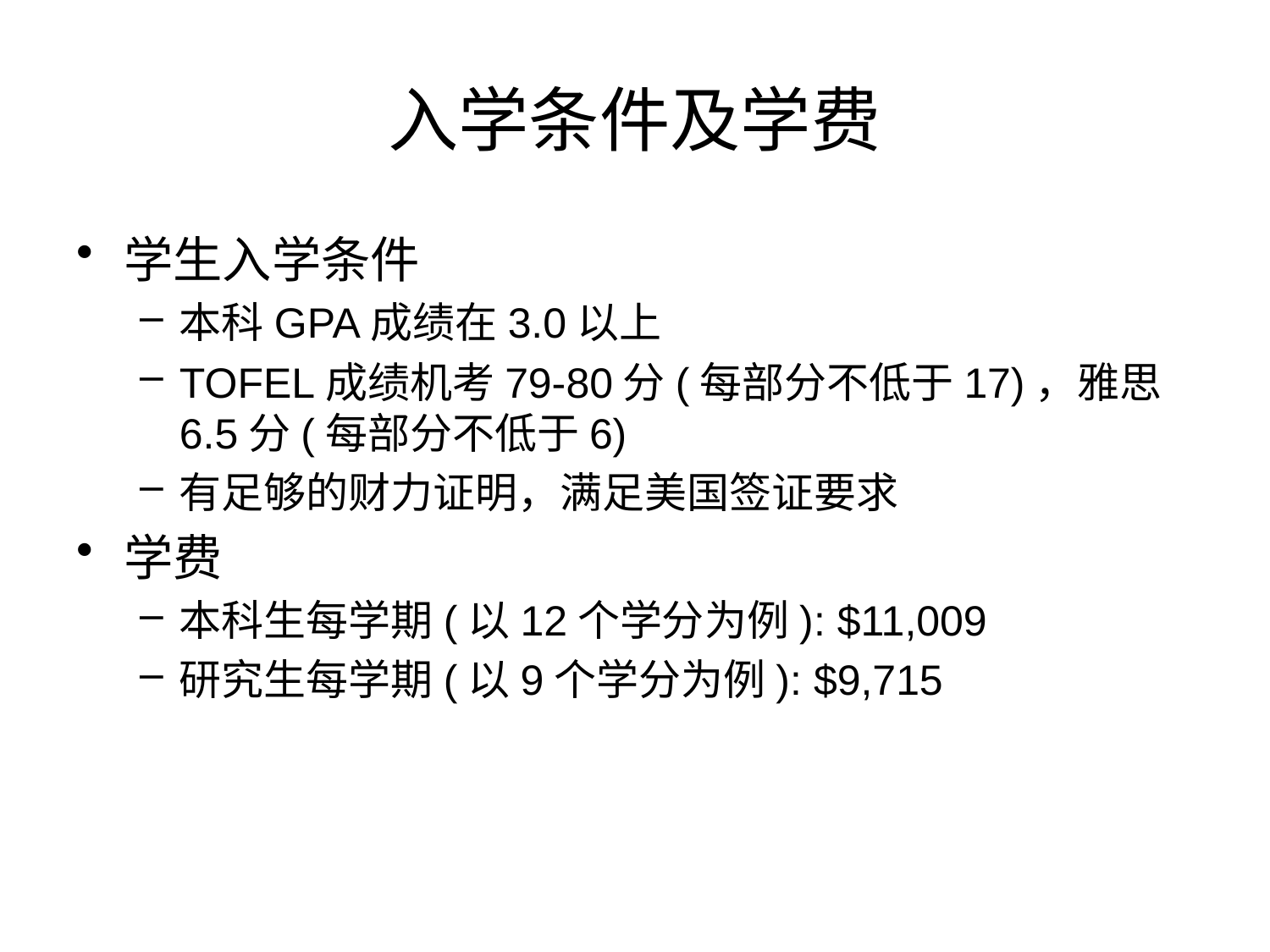

# 入学条件及学费
学生入学条件
本科GPA成绩在3.0以上
TOFEL成绩机考79-80分(每部分不低于17)，雅思6.5分(每部分不低于6)
有足够的财力证明，满足美国签证要求
学费
本科生每学期(以12个学分为例): $11,009
研究生每学期(以9个学分为例): $9,715